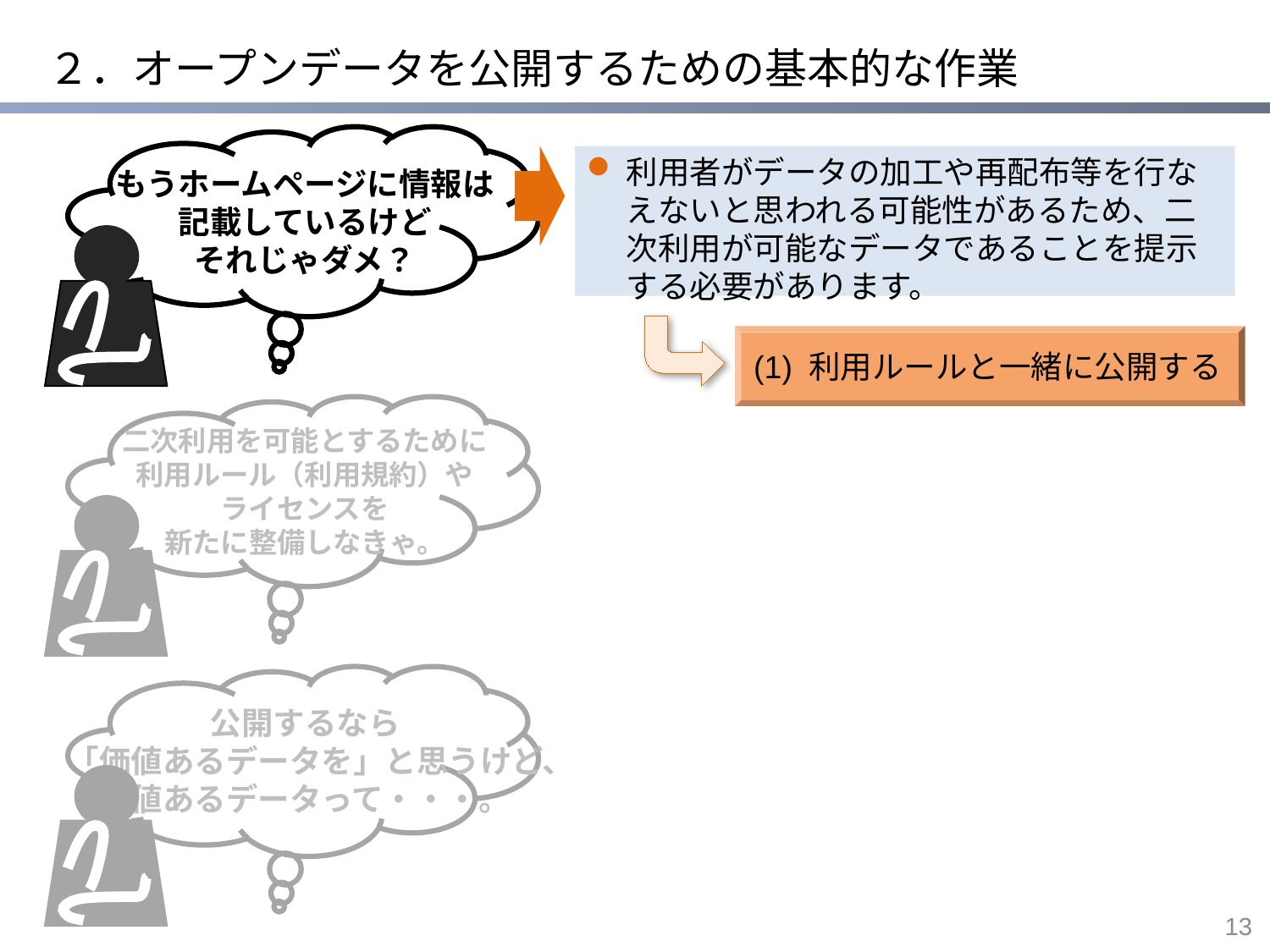

# ２．オープンデータを公開するための基本的な作業

利用者がデータの加工や再配布等を行なえないと思われる可能性があるため、二次利用が可能なデータであることを提示する必要があります。
もうホームページに情報は
記載しているけど
それじゃダメ？

(1) 利用ルールと一緒に公開する

二次利用を可能とするために
利用ルール（利用規約）や
ライセンスを
新たに整備しなきゃ。

公開するなら
「価値あるデータを」と思うけど、
価値あるデータって・・・。

13